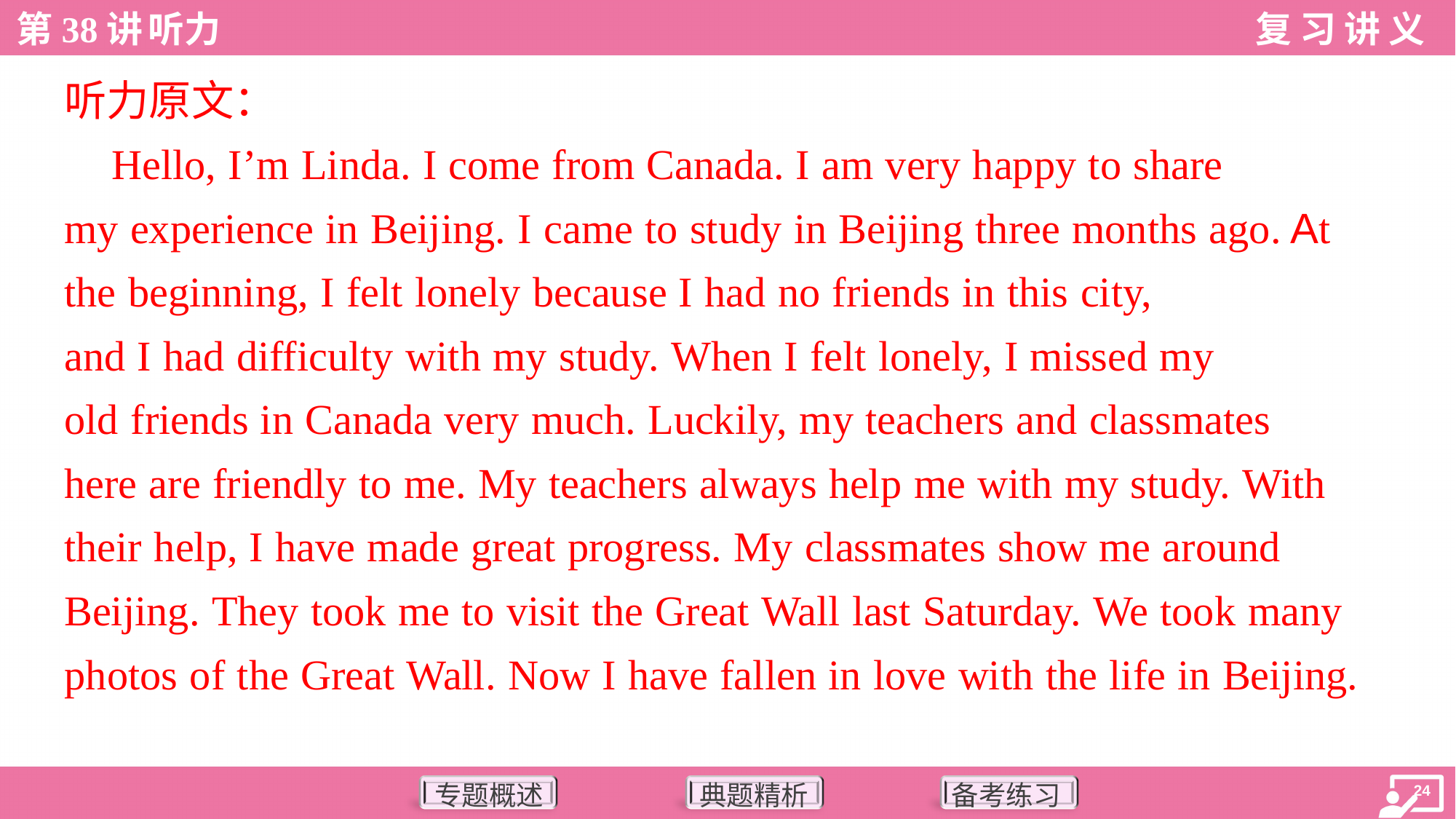

听力原文：
    Hello, I’m Linda. I come from Canada. I am very happy to share
my experience in Beijing. I came to study in Beijing three months ago. At the beginning, I felt lonely because I had no friends in this city,
and I had difficulty with my study. When I felt lonely, I missed my
old friends in Canada very much. Luckily, my teachers and classmates
here are friendly to me. My teachers always help me with my study. With their help, I have made great progress. My classmates show me around Beijing. They took me to visit the Great Wall last Saturday. We took many photos of the Great Wall. Now I have fallen in love with the life in Beijing.